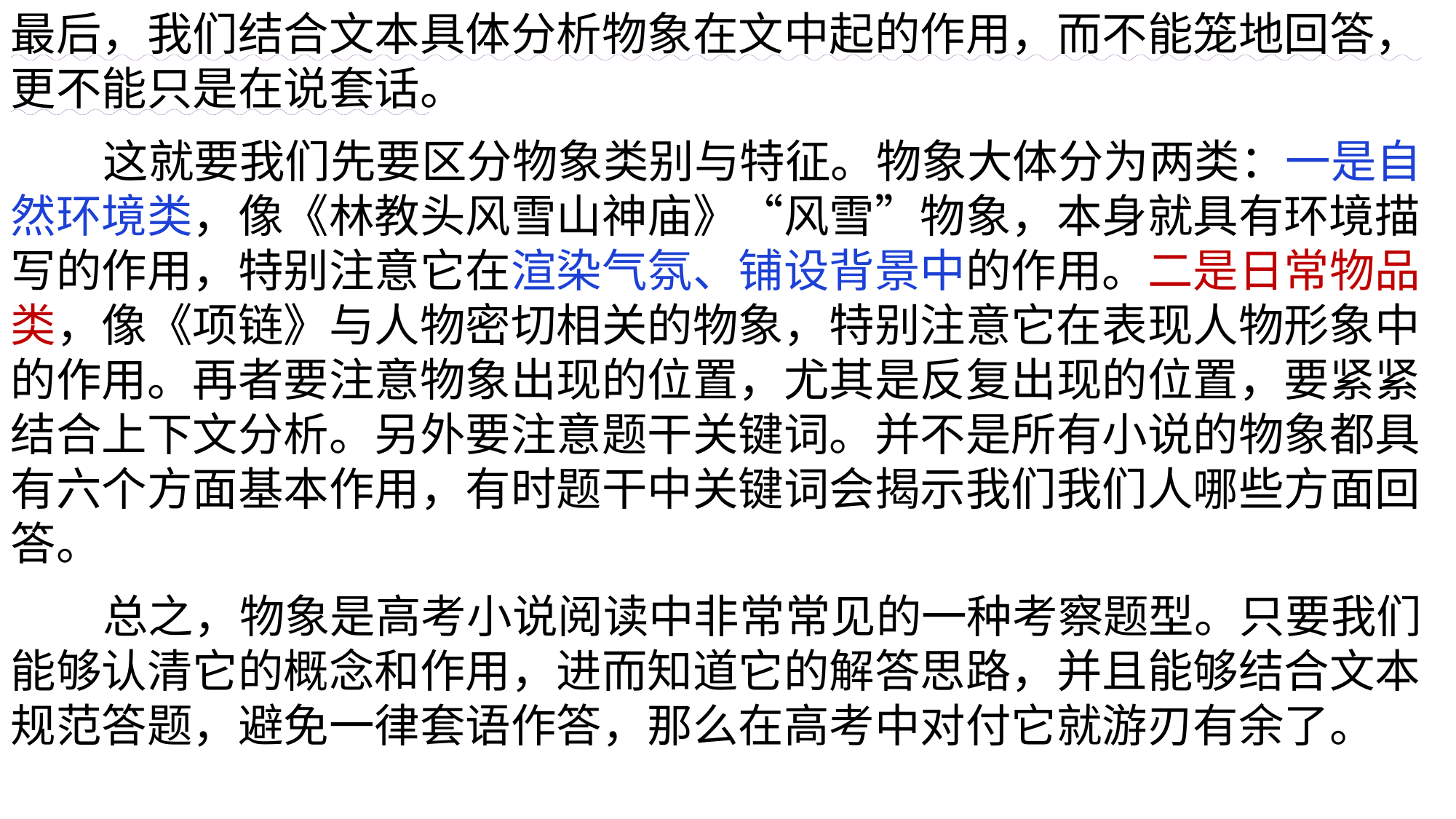

最后，我们结合文本具体分析物象在文中起的作用，而不能笼地回答，更不能只是在说套话。
        这就要我们先要区分物象类别与特征。物象大体分为两类：一是自然环境类，像《林教头风雪山神庙》“风雪”物象，本身就具有环境描写的作用，特别注意它在渲染气氛、铺设背景中的作用。二是日常物品类，像《项链》与人物密切相关的物象，特别注意它在表现人物形象中的作用。再者要注意物象出现的位置，尤其是反复出现的位置，要紧紧结合上下文分析。另外要注意题干关键词。并不是所有小说的物象都具有六个方面基本作用，有时题干中关键词会揭示我们我们人哪些方面回答。
        总之，物象是高考小说阅读中非常常见的一种考察题型。只要我们能够认清它的概念和作用，进而知道它的解答思路，并且能够结合文本规范答题，避免一律套语作答，那么在高考中对付它就游刃有余了。